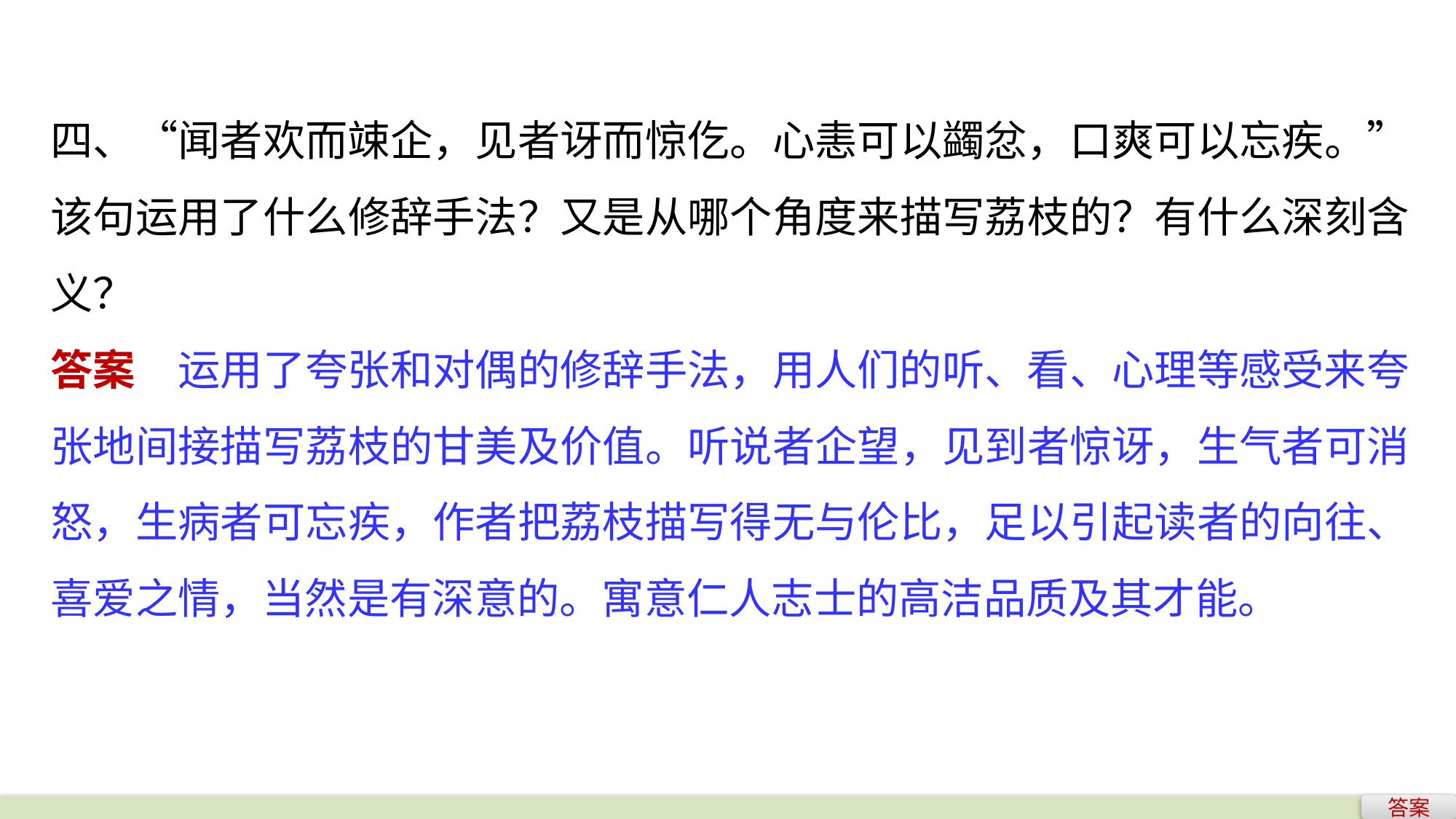

四、“闻者欢而竦企，见者讶而惊仡。心恚可以蠲忿，口爽可以忘疾。”该句运用了什么修辞手法？又是从哪个角度来描写荔枝的？有什么深刻含义？
答案　运用了夸张和对偶的修辞手法，用人们的听、看、心理等感受来夸张地间接描写荔枝的甘美及价值。听说者企望，见到者惊讶，生气者可消怒，生病者可忘疾，作者把荔枝描写得无与伦比，足以引起读者的向往、喜爱之情，当然是有深意的。寓意仁人志士的高洁品质及其才能。
答案